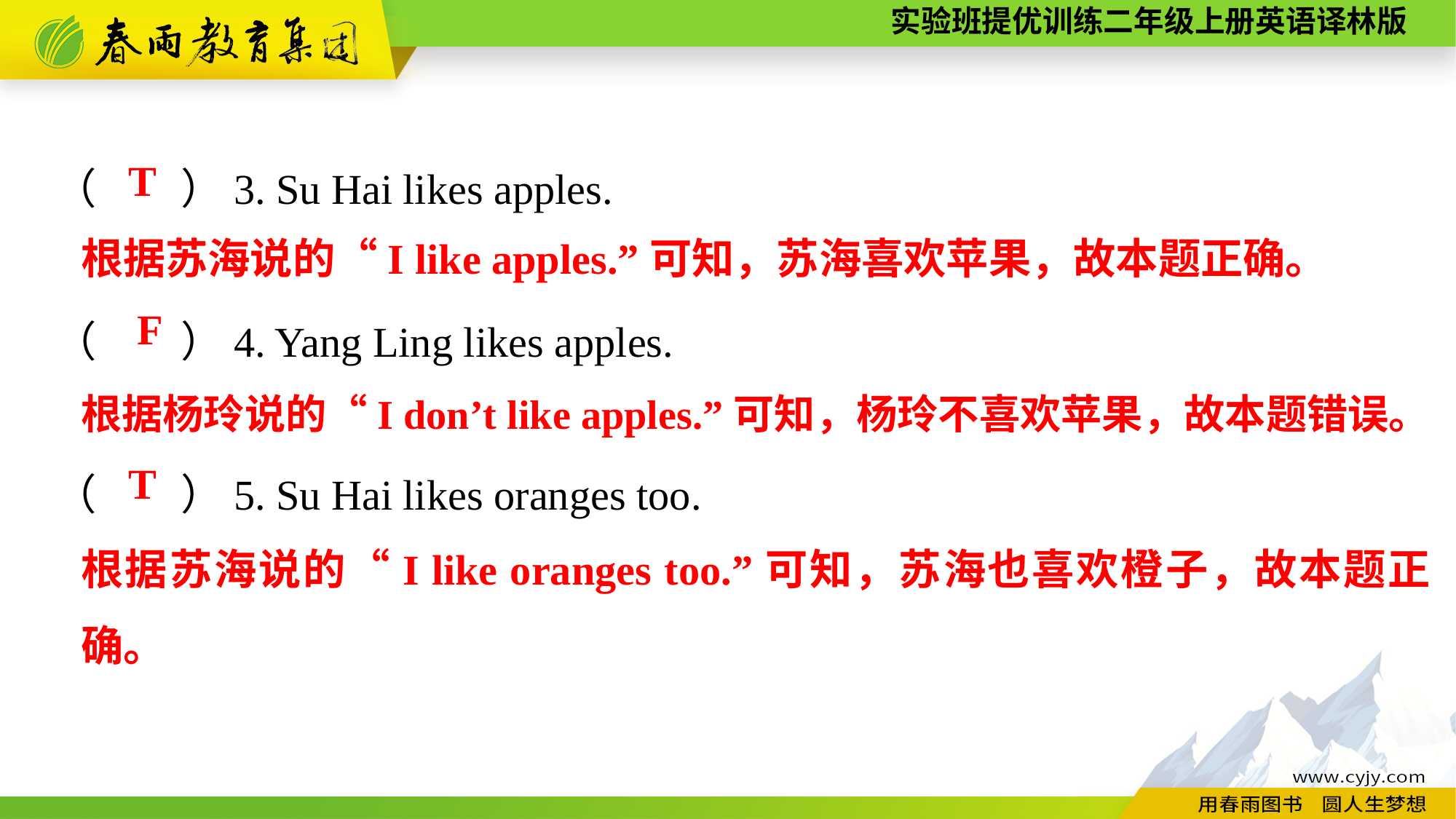

（　　）3. Su Hai likes apples.

（　　）4. Yang Ling likes apples.

（　　）5. Su Hai likes oranges too.
T
根据苏海说的“I like apples.”可知，苏海喜欢苹果，故本题正确。
F
根据杨玲说的“I don’t like apples.”可知，杨玲不喜欢苹果，故本题错误。
T
根据苏海说的“I like oranges too.”可知，苏海也喜欢橙子，故本题正确。